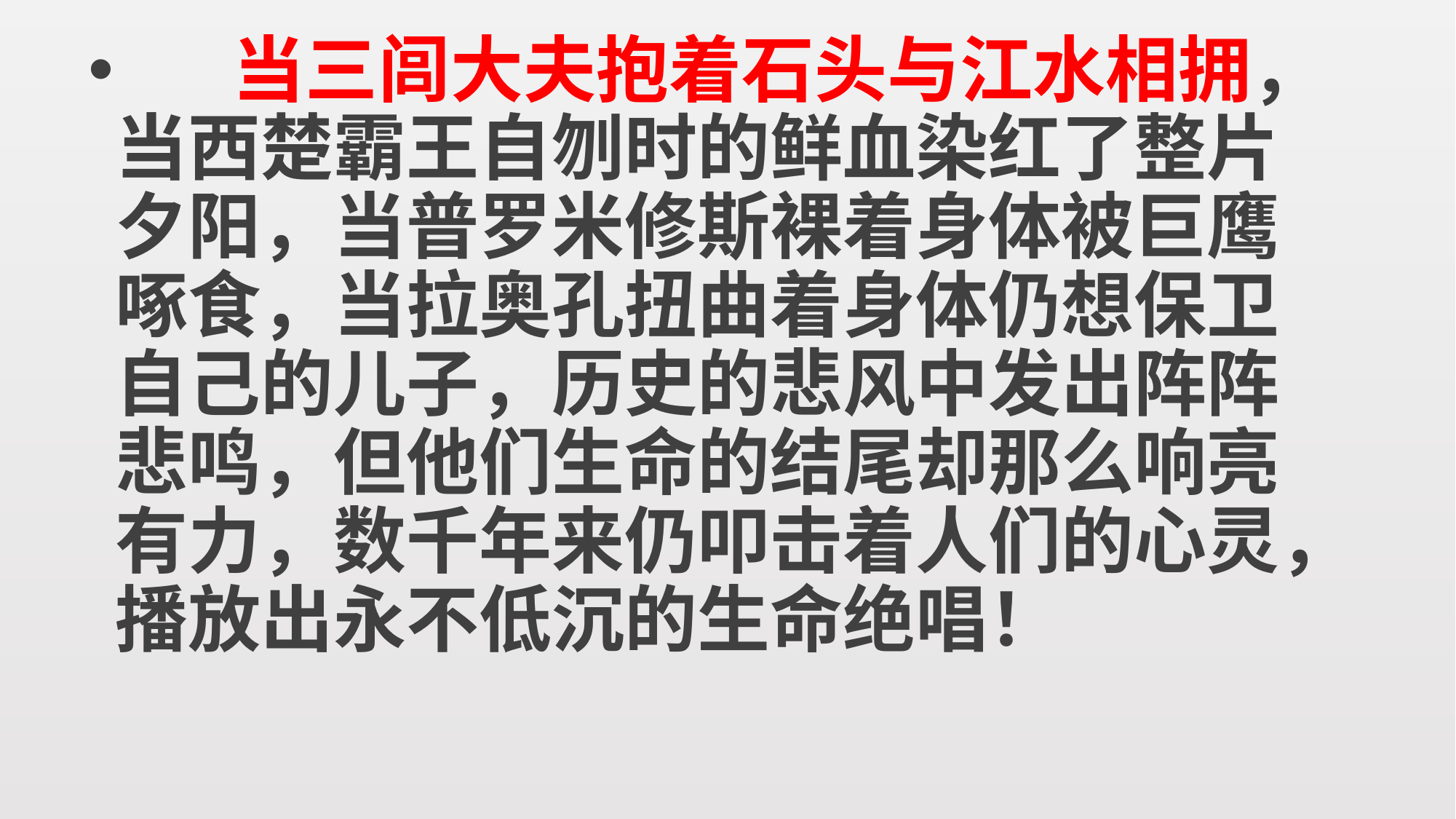

当三闾大夫抱着石头与江水相拥，当西楚霸王自刎时的鲜血染红了整片夕阳，当普罗米修斯裸着身体被巨鹰啄食，当拉奥孔扭曲着身体仍想保卫自己的儿子，历史的悲风中发出阵阵悲鸣，但他们生命的结尾却那么响亮有力，数千年来仍叩击着人们的心灵，播放出永不低沉的生命绝唱！